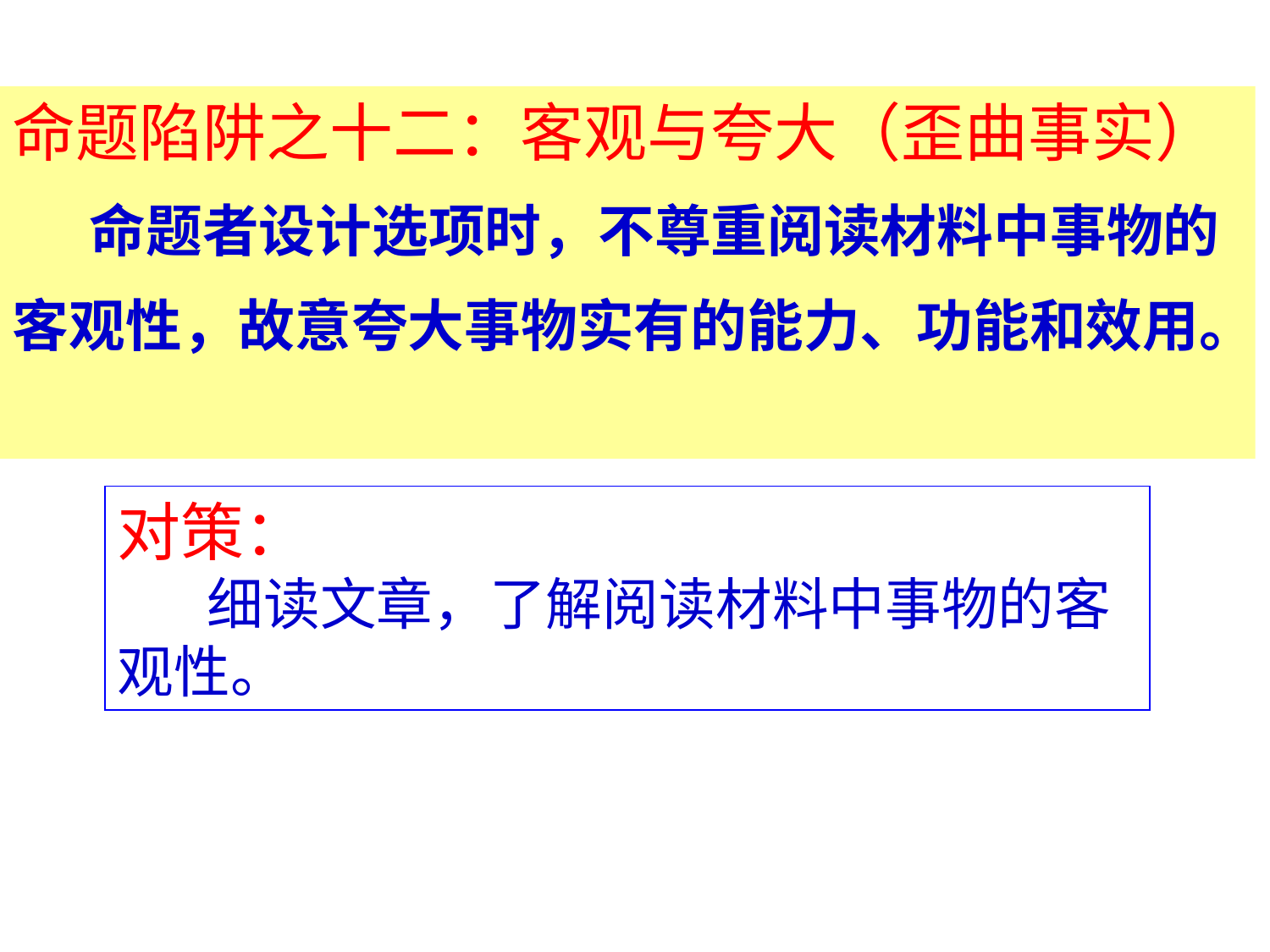

命题陷阱之十二：客观与夸大（歪曲事实）
     命题者设计选项时，不尊重阅读材料中事物的客观性，故意夸大事物实有的能力、功能和效用。
对策：
      细读文章，了解阅读材料中事物的客观性。